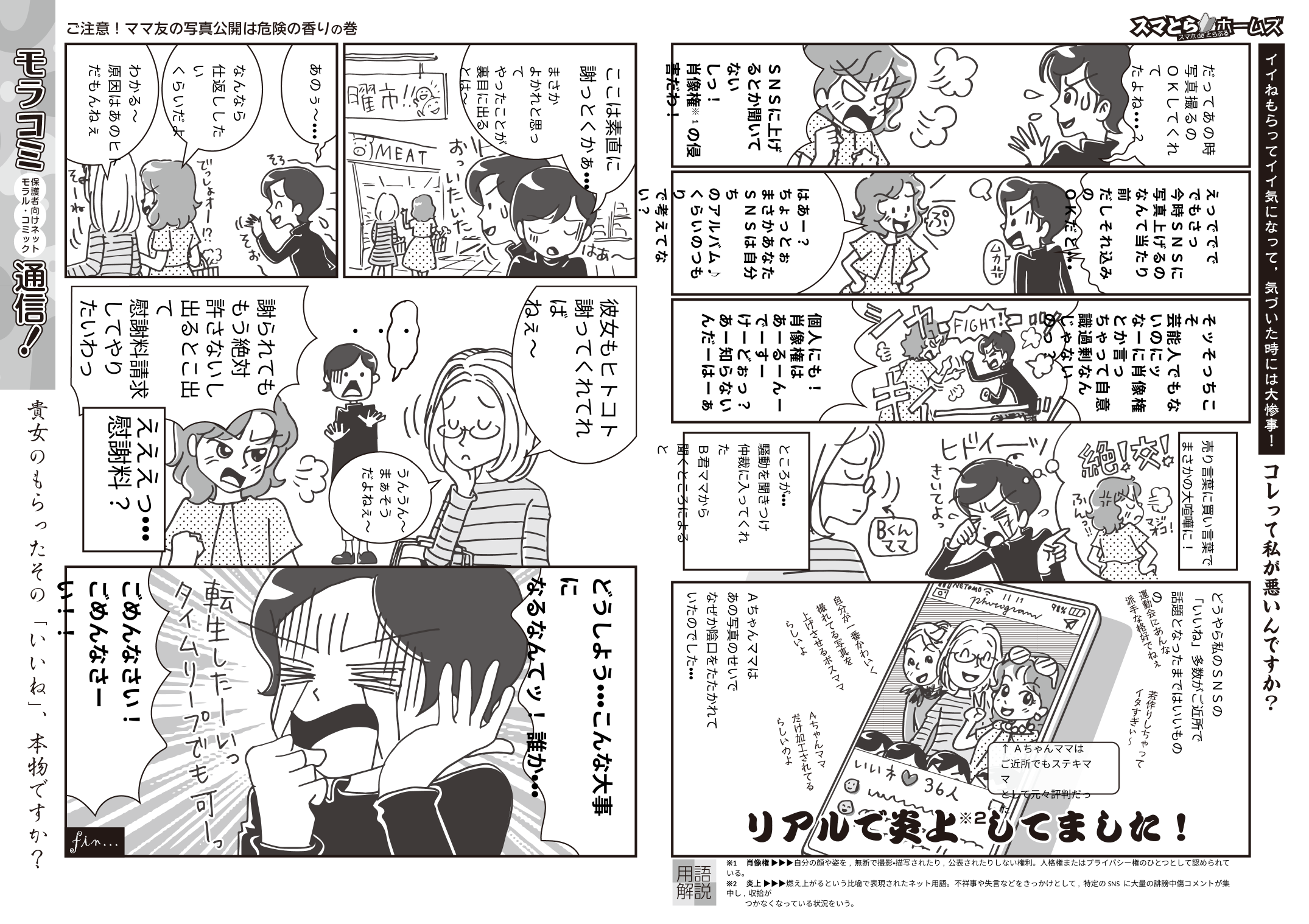

ＳＮＳに上げるとか聞いてない
しっ！
肖像権※1の侵害だわ！
あのぅ〜・・・
わかる〜
原因はあのヒト
だもんねぇ
なんなら
仕返ししたい
くらいだよ
だってあの時
写真撮るの
ＯＫしてくれて
たよね・・・？
まさか
よかれと思って
やったことが
裏目に出る
とは〜
ここは素直に
謝っとくかぁ・・・
はあー？
ちょっとぉ
まさかあなた
ＳＮＳは自分ち
のアルバム♪
くらいのつもり
で考えてない？
えっででで
でもさっ
今時ＳＮＳに
写真上げるの
なんて当たり前
だしそれ込みの
ＯＫだと・・・
謝られても
もう絶対
許さないし
出るとこ出て
慰謝料請求
してやり
たいわっ
彼女もヒトコト
謝ってくれてれば
ねぇ〜
個人にも！
肖像権は
あーるーんー
でーすー
けーどぉっ？
あー知らない
んだーはーぁ
そッそっちこそ
芸能人でもないのにッ
なーに肖像権とか言っちゃって自意識過剰なんじゃないのっ？
・・・
えええっ・・・
慰謝料？
売り言葉に買い言葉で
まさかの大喧嘩に！
ところが・・・
騒動を聞きつけ
仲裁に入ってくれた
Ｂ君ママから
聞くところによると
うんうん〜
まぁそう
だよねぇ〜
どうしよう・・・こんな大事に
なるなんてッ！ 誰か・・・
ごめんなさい！
ごめんなさーい！！
Ａちゃんママは
あの写真のせいで
なぜか陰口をたたかれて
いたのでした・・・
どうやら私のＳＮＳの
「いいね」多数がご近所で
話題となったまではいいものの
↑Ａちゃんママは
ご近所でもステキママ
として元々評判だった
※1　肖像権 ▶▶▶自分の顔や姿を, 無断で撮影・描写されたり, 公表されたりしない権利。人格権またはプライバシー権のひとつとして認められている。
※2　炎上 ▶▶▶燃え上がるという比喩で表現されたネット用語。不祥事や失言などをきっかけとして, 特定のSNS に大量の誹謗中傷コメントが集中し, 収拾が
          つかなくなっている状況をいう。